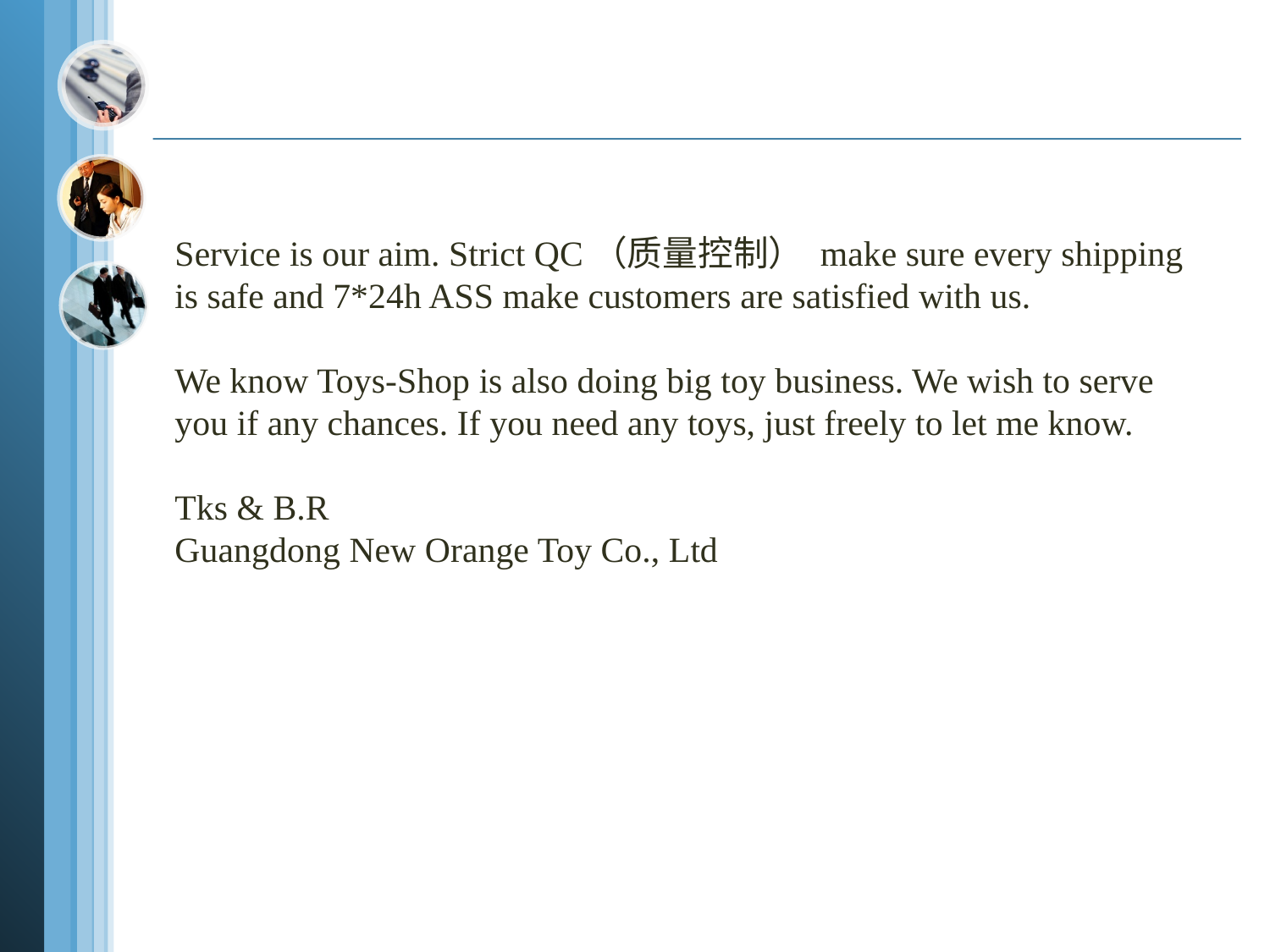

Service is our aim. Strict QC（质量控制） make sure every shipping is safe and 7*24h ASS make customers are satisfied with us.

We know Toys-Shop is also doing big toy business. We wish to serve you if any chances. If you need any toys, just freely to let me know.

Tks & B.R
Guangdong New Orange Toy Co., Ltd